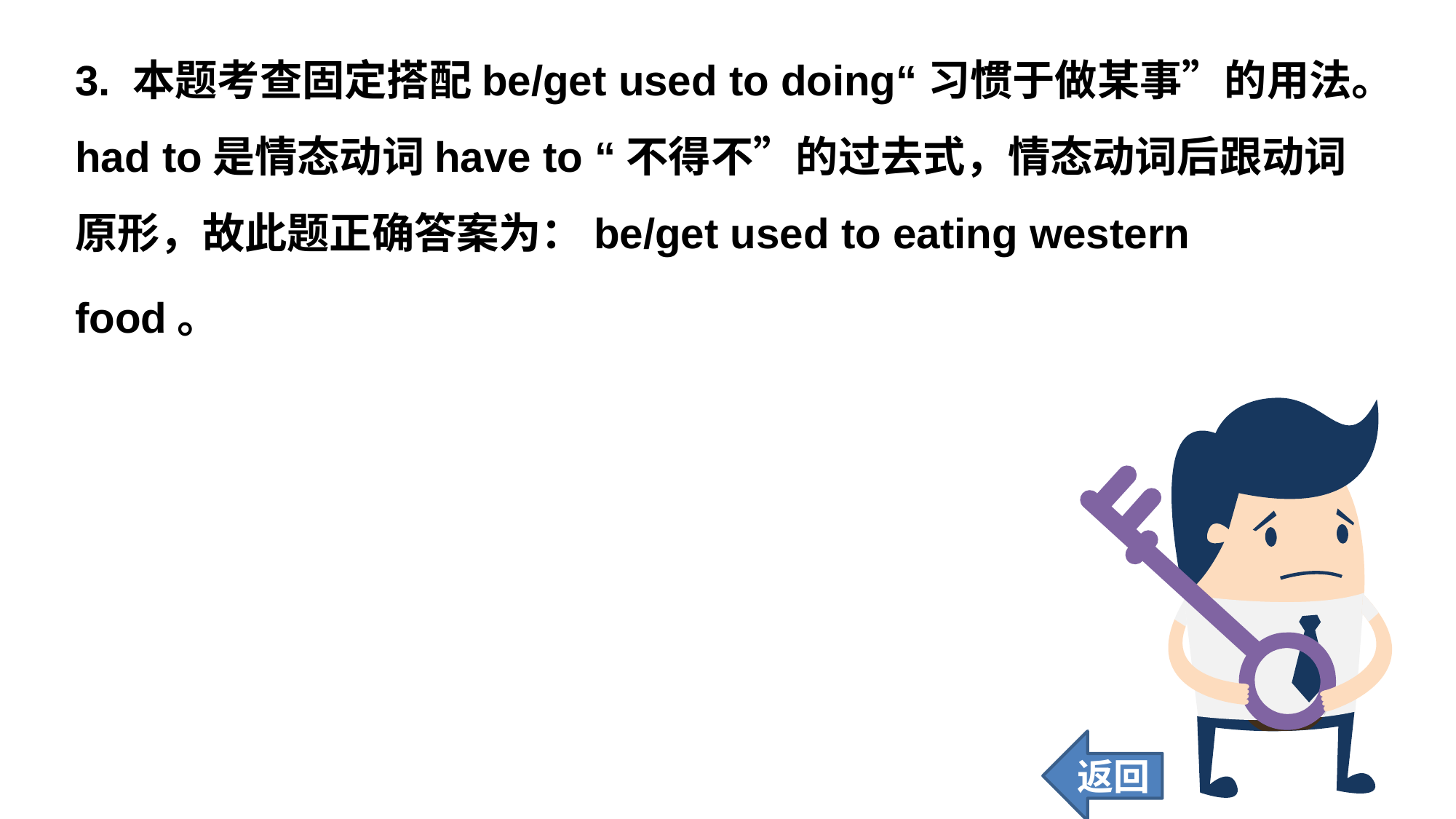

3. 本题考查固定搭配be/get used to doing“习惯于做某事”的用法。had to是情态动词have to “不得不”的过去式，情态动词后跟动词原形，故此题正确答案为：be/get used to eating western
food。

返回
63